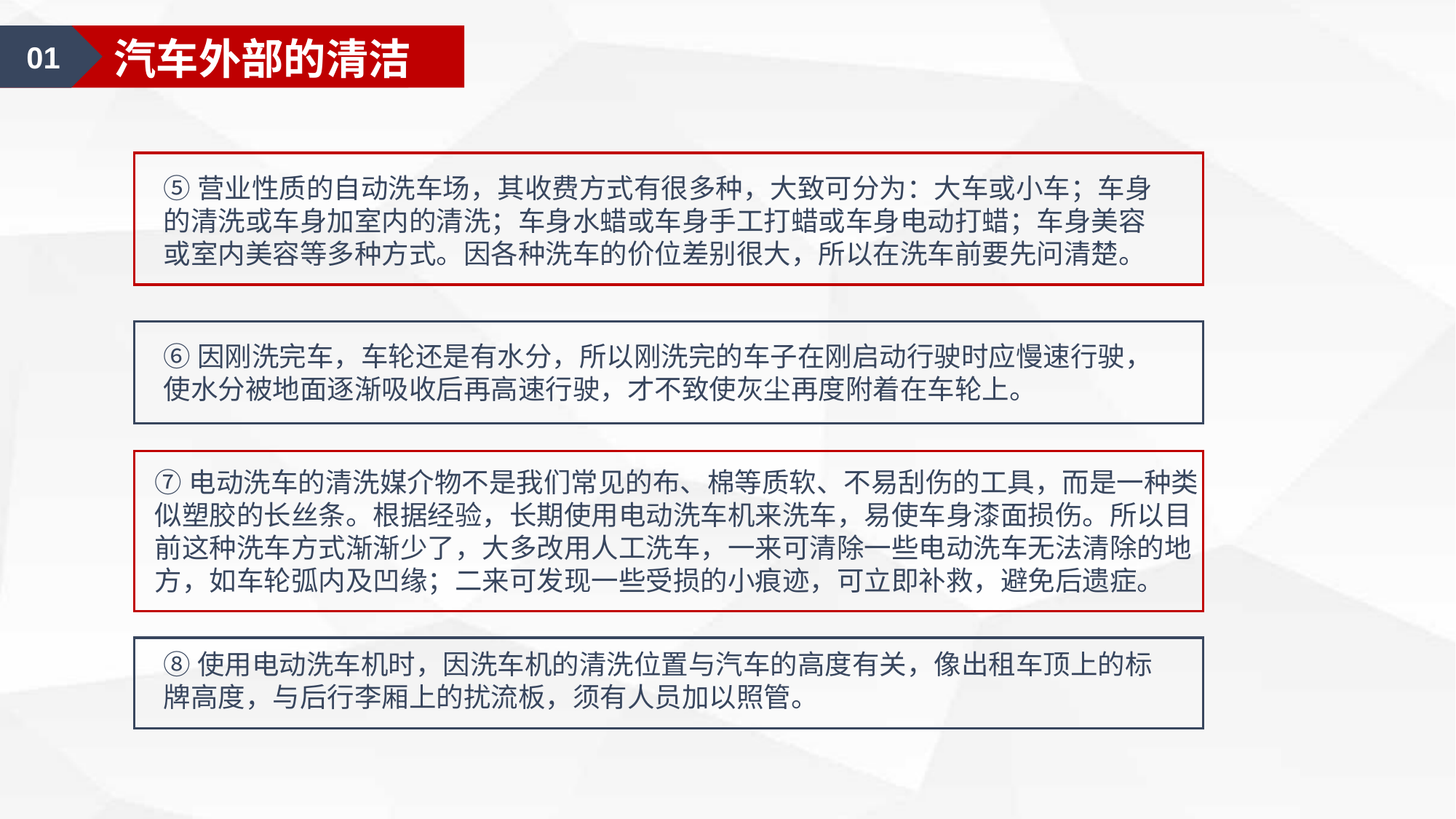

01
汽车美容认知

01
汽车外部的清洁

⑤营业性质的自动洗车场，其收费方式有很多种，大致可分为：大车或小车；车身的清洗或车身加室内的清洗；车身水蜡或车身手工打蜡或车身电动打蜡；车身美容或室内美容等多种方式。因各种洗车的价位差别很大，所以在洗车前要先问清楚。

⑥因刚洗完车，车轮还是有水分，所以刚洗完的车子在刚启动行驶时应慢速行驶，使水分被地面逐渐吸收后再高速行驶，才不致使灰尘再度附着在车轮上。

⑦电动洗车的清洗媒介物不是我们常见的布、棉等质软、不易刮伤的工具，而是一种类似塑胶的长丝条。根据经验，长期使用电动洗车机来洗车，易使车身漆面损伤。所以目前这种洗车方式渐渐少了，大多改用人工洗车，一来可清除一些电动洗车无法清除的地方，如车轮弧内及凹缘；二来可发现一些受损的小痕迹，可立即补救，避免后遗症。

⑧使用电动洗车机时，因洗车机的清洗位置与汽车的高度有关，像出租车顶上的标牌高度，与后行李厢上的扰流板，须有人员加以照管。